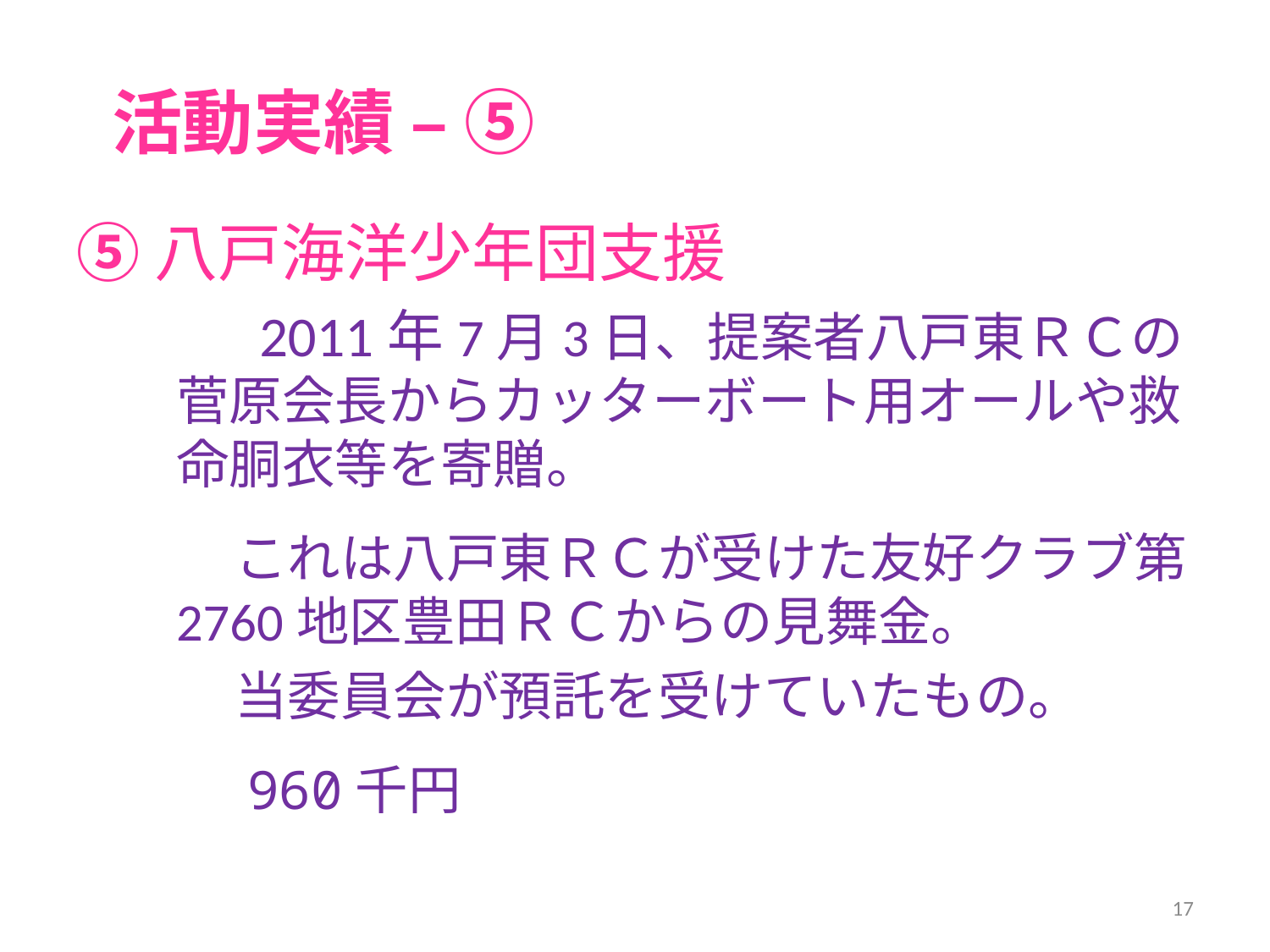

# 活動実績 – ⑤
⑤八戸海洋少年団支援
　　　2011年7月3日、提案者八戸東ＲＣの菅原会長からカッターボート用オールや救命胴衣等を寄贈。

　　　これは八戸東ＲＣが受けた友好クラブ第2760地区豊田ＲＣからの見舞金。
　　　当委員会が預託を受けていたもの。

　　　960千円

17